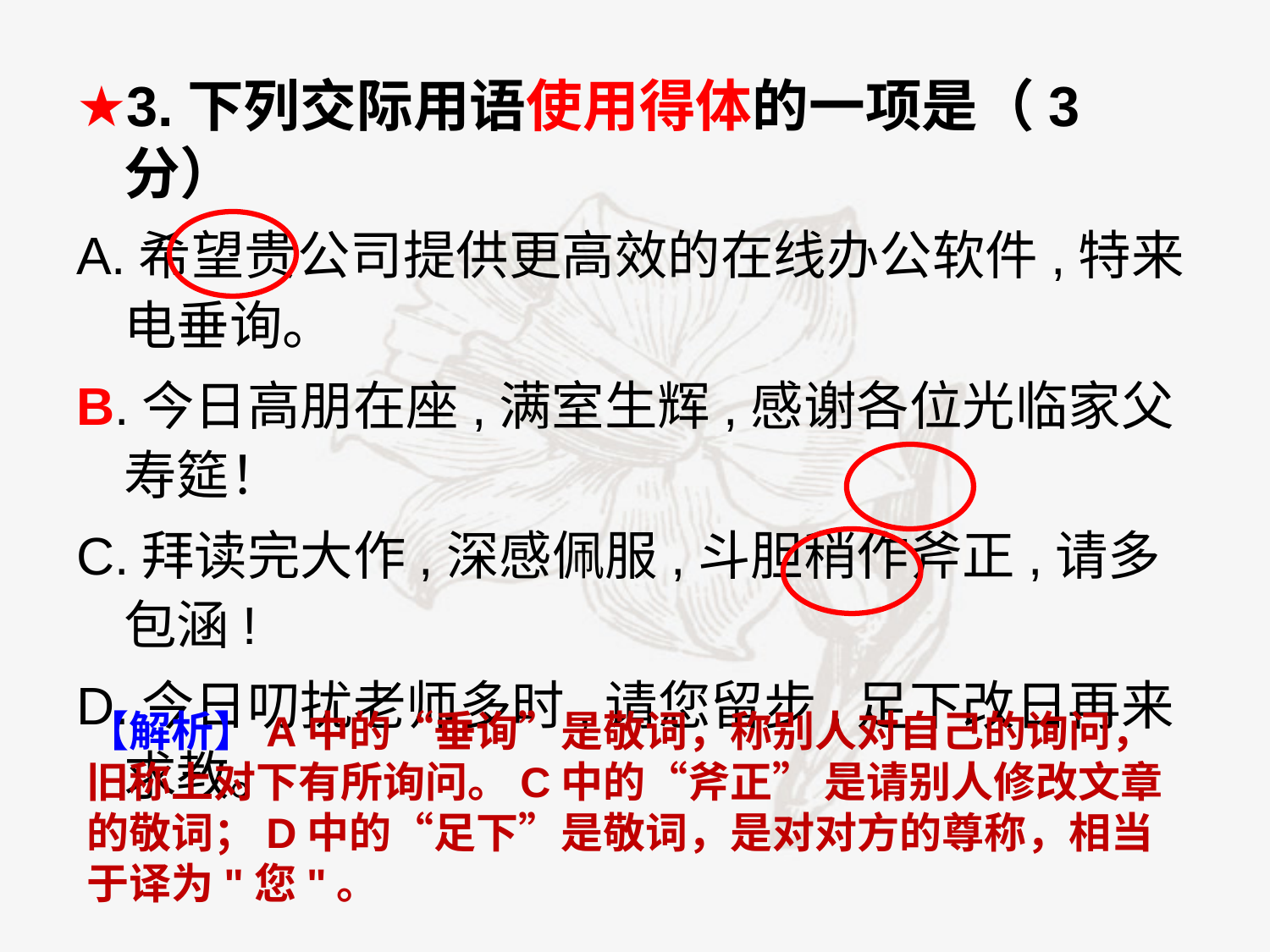

★3.下列交际用语使用得体的一项是（3分）
A.希望贵公司提供更高效的在线办公软件,特来电垂询。
B.今日高朋在座,满室生辉,感谢各位光临家父寿筵！
C.拜读完大作,深感佩服,斗胆稍作斧正,请多包涵!
D.今日叨扰老师多时,请您留步,足下改日再来求教。

【解析】A中的“垂询”是敬词，称别人对自己的询问，旧称上对下有所询问。C中的“斧正” 是请别人修改文章的敬词；D中的“足下”是敬词，是对对方的尊称，相当于译为"您"。